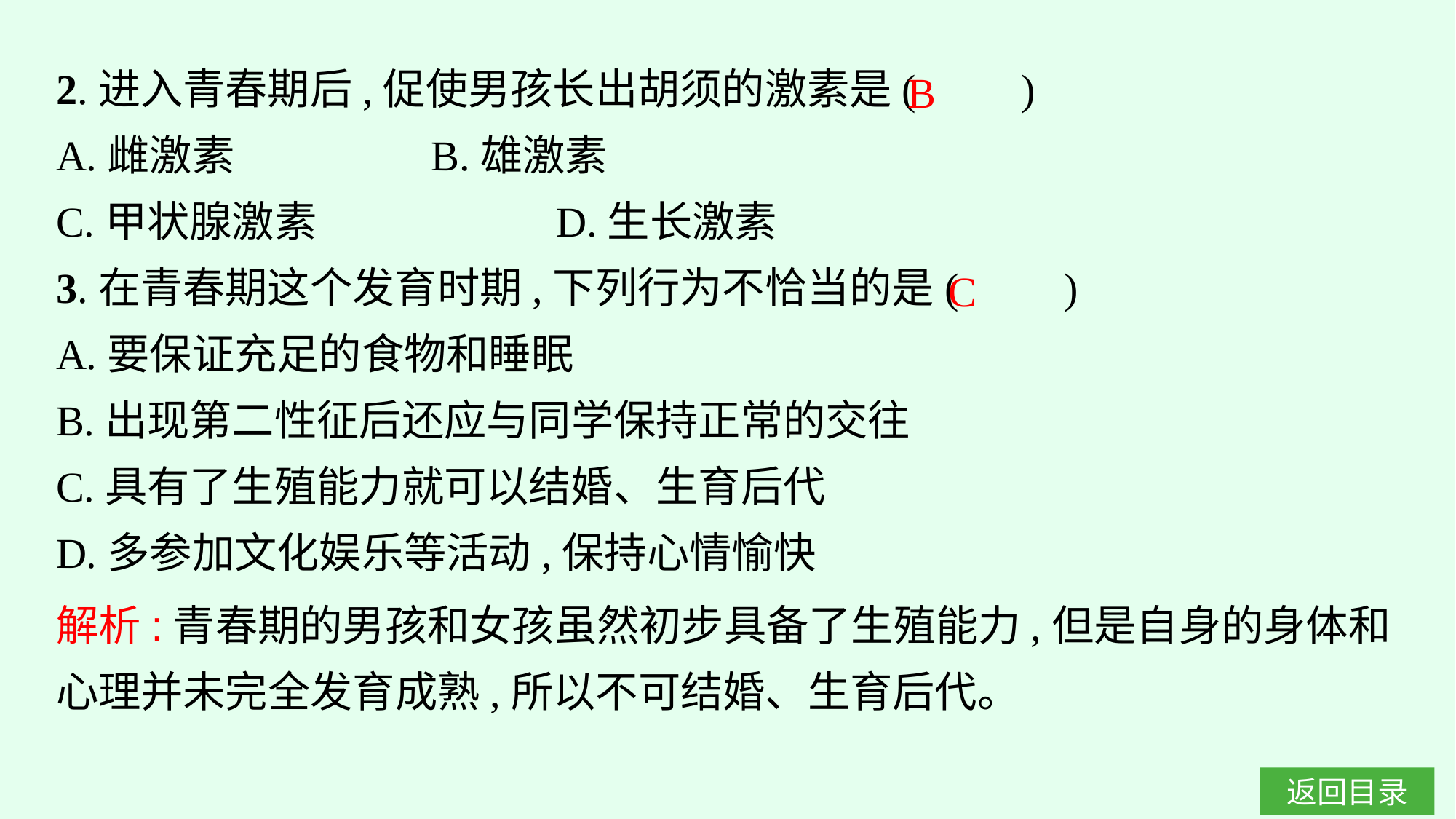

2.进入青春期后,促使男孩长出胡须的激素是(　　)
A.雌激素　　　　	B.雄激素
C.甲状腺激素		D.生长激素
3.在青春期这个发育时期,下列行为不恰当的是(　　)
A.要保证充足的食物和睡眠
B.出现第二性征后还应与同学保持正常的交往
C.具有了生殖能力就可以结婚、生育后代
D.多参加文化娱乐等活动,保持心情愉快
B
C
解析:青春期的男孩和女孩虽然初步具备了生殖能力,但是自身的身体和心理并未完全发育成熟,所以不可结婚、生育后代。